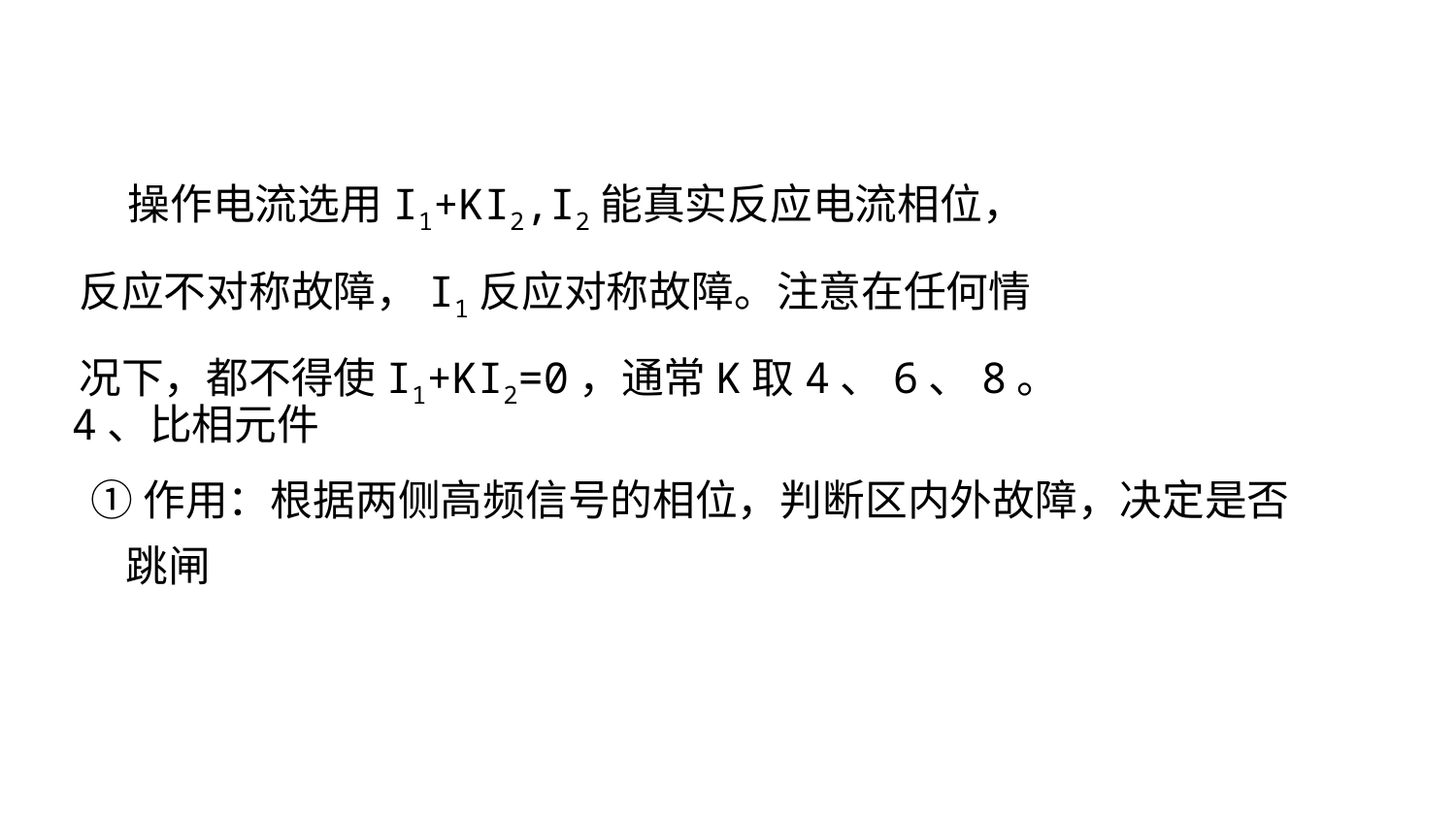

操作电流选用I1+KI2,I2能真实反应电流相位，
反应不对称故障，I1反应对称故障。注意在任何情
况下，都不得使I1+KI2=0，通常K取4、6、8。

4、比相元件
  ①作用：根据两侧高频信号的相位，判断区内外故障，决定是否跳闸